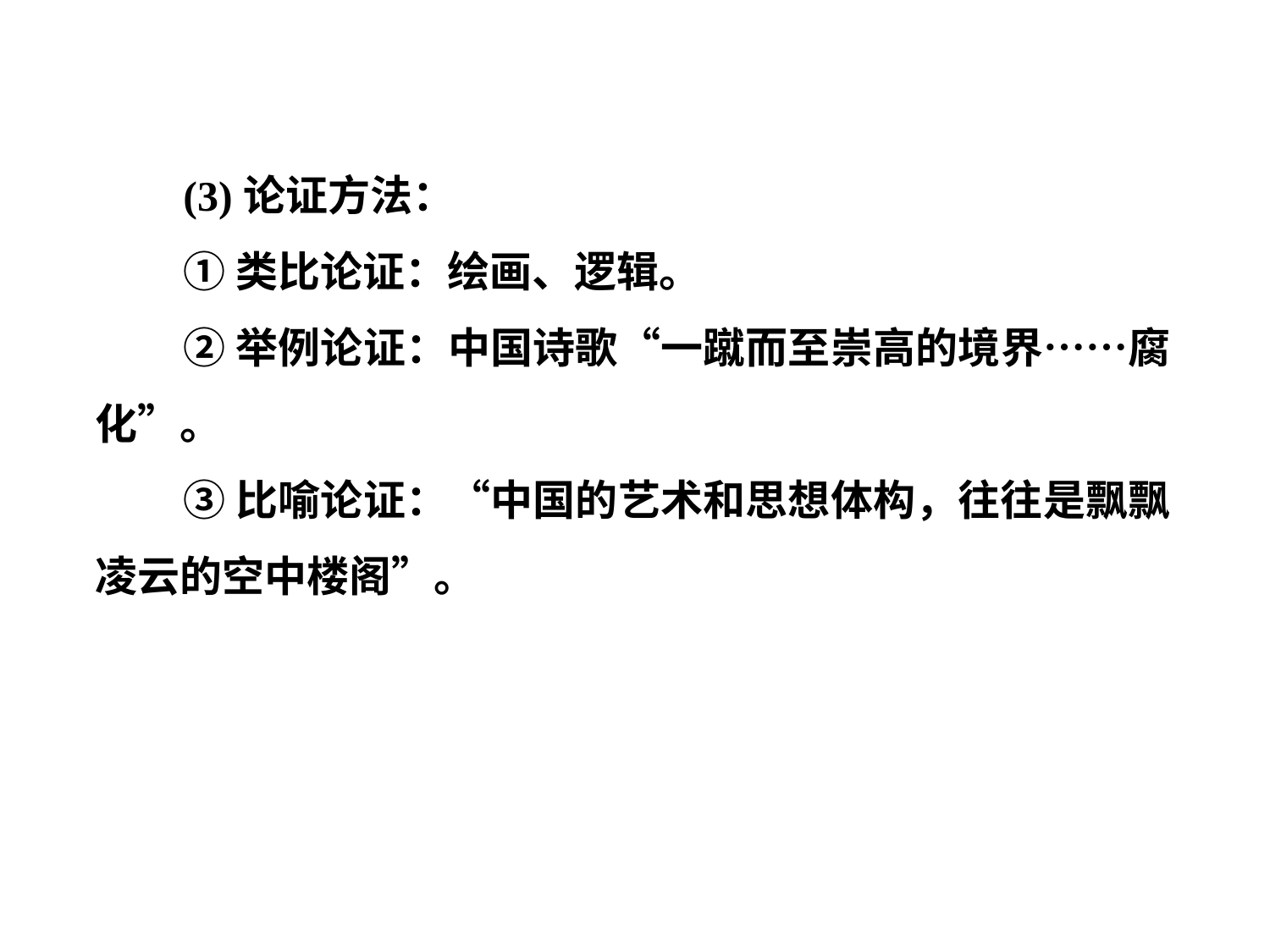

(3)论证方法：
①类比论证：绘画、逻辑。
②举例论证：中国诗歌“一蹴而至崇高的境界……腐化”。
③比喻论证：“中国的艺术和思想体构，往往是飘飘凌云的空中楼阁”。